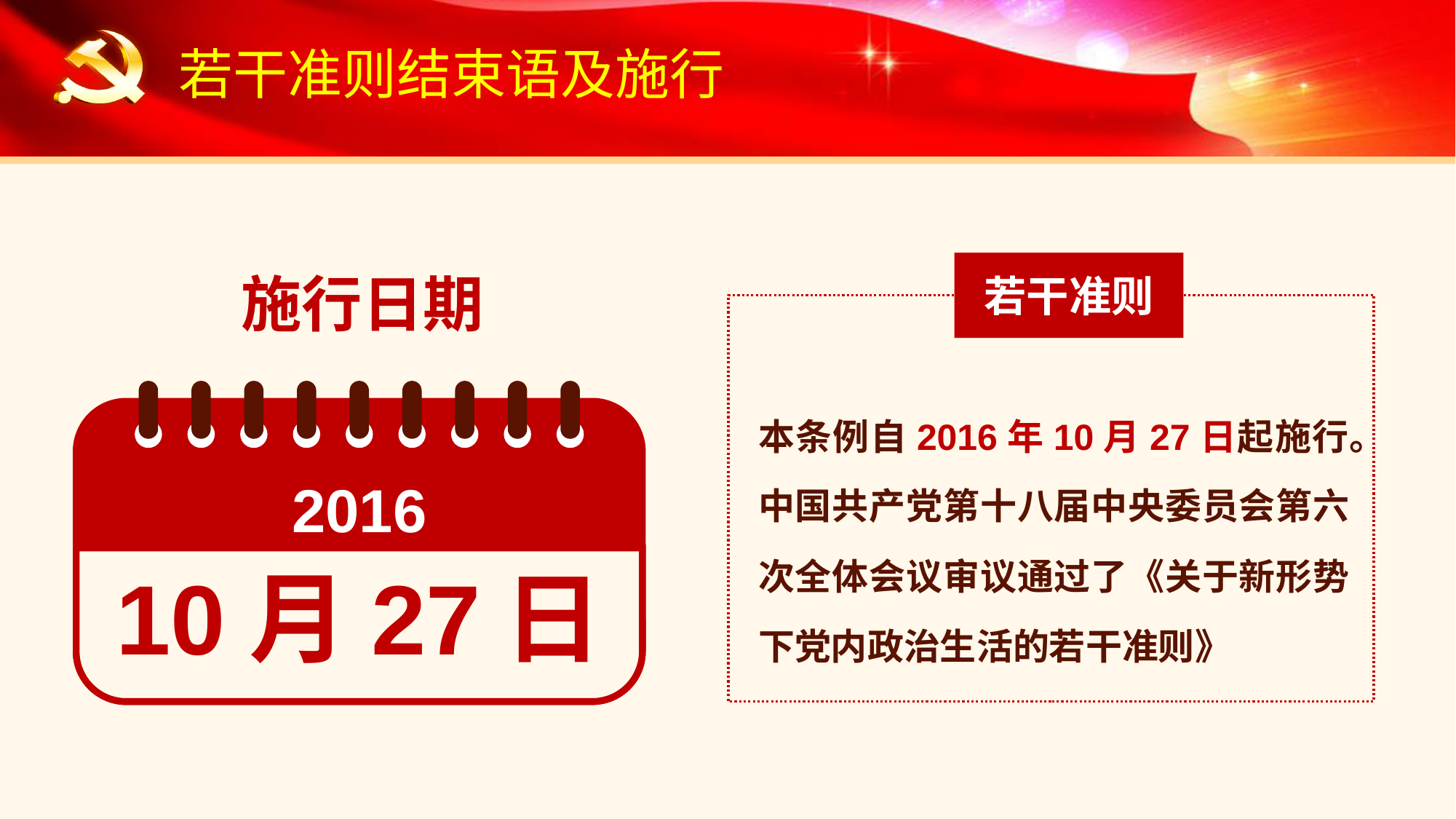

若干准则结束语及施行
若干准则

本条例自2016年10月27日起施行。中国共产党第十八届中央委员会第六次全体会议审议通过了《关于新形势下党内政治生活的若干准则》
施行日期

2016

10月27日